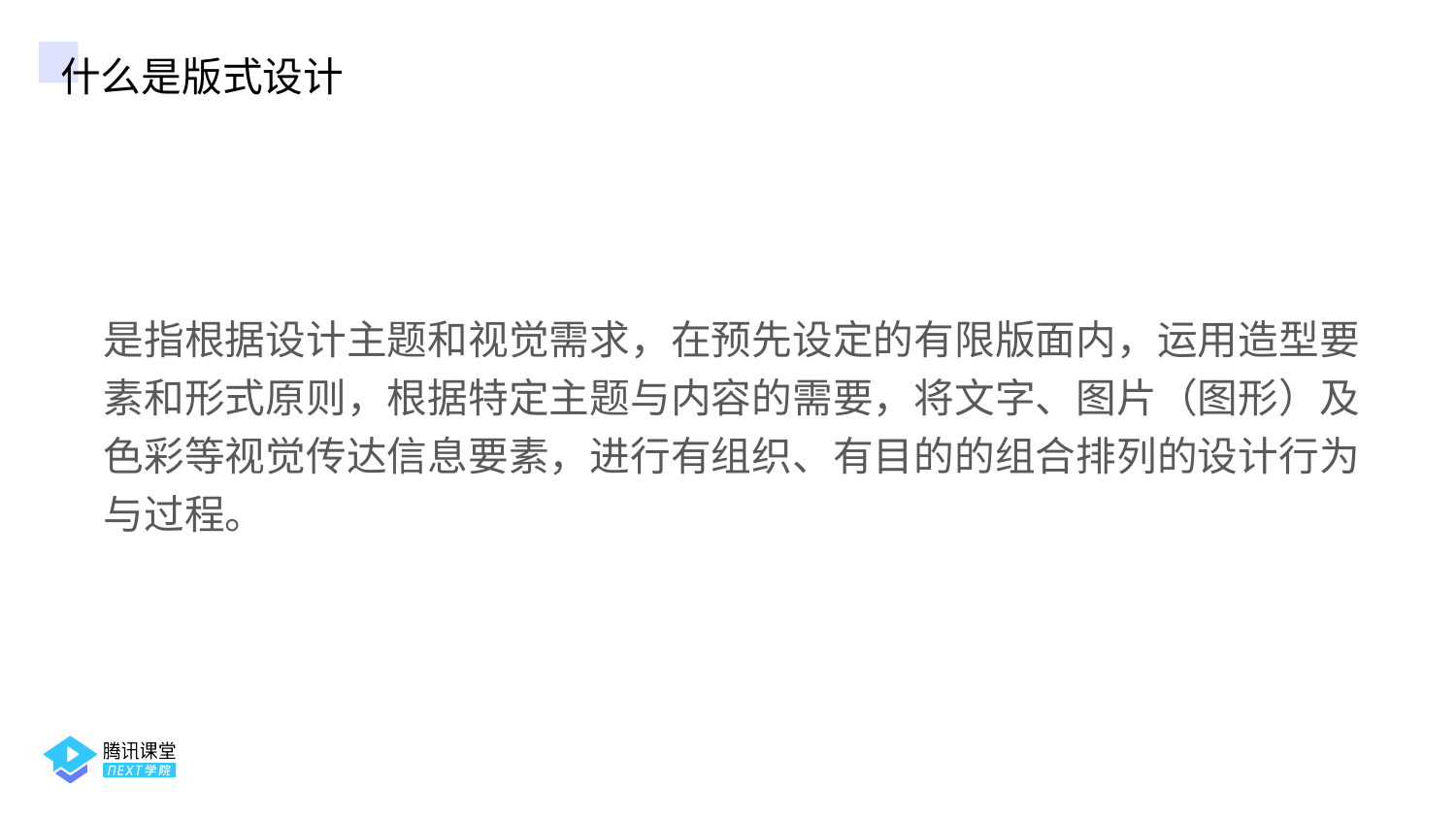

什么是版式设计
是指根据设计主题和视觉需求，在预先设定的有限版面内，运用造型要素和形式原则，根据特定主题与内容的需要，将文字、图片（图形）及色彩等视觉传达信息要素，进行有组织、有目的的组合排列的设计行为与过程。